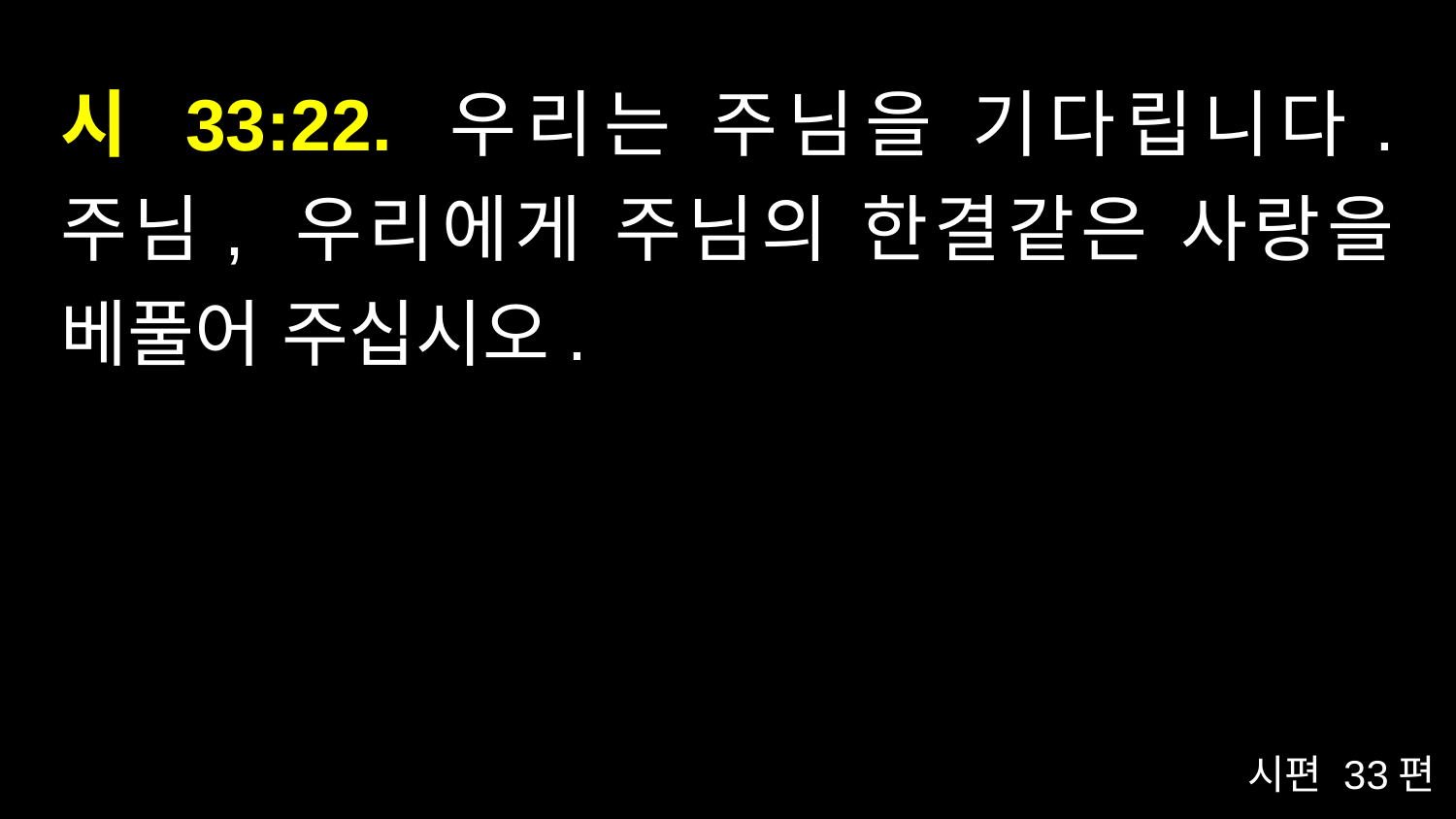

# 시 33:22. 우리는 주님을 기다립니다. 주님, 우리에게 주님의 한결같은 사랑을 베풀어 주십시오.
시편 33편